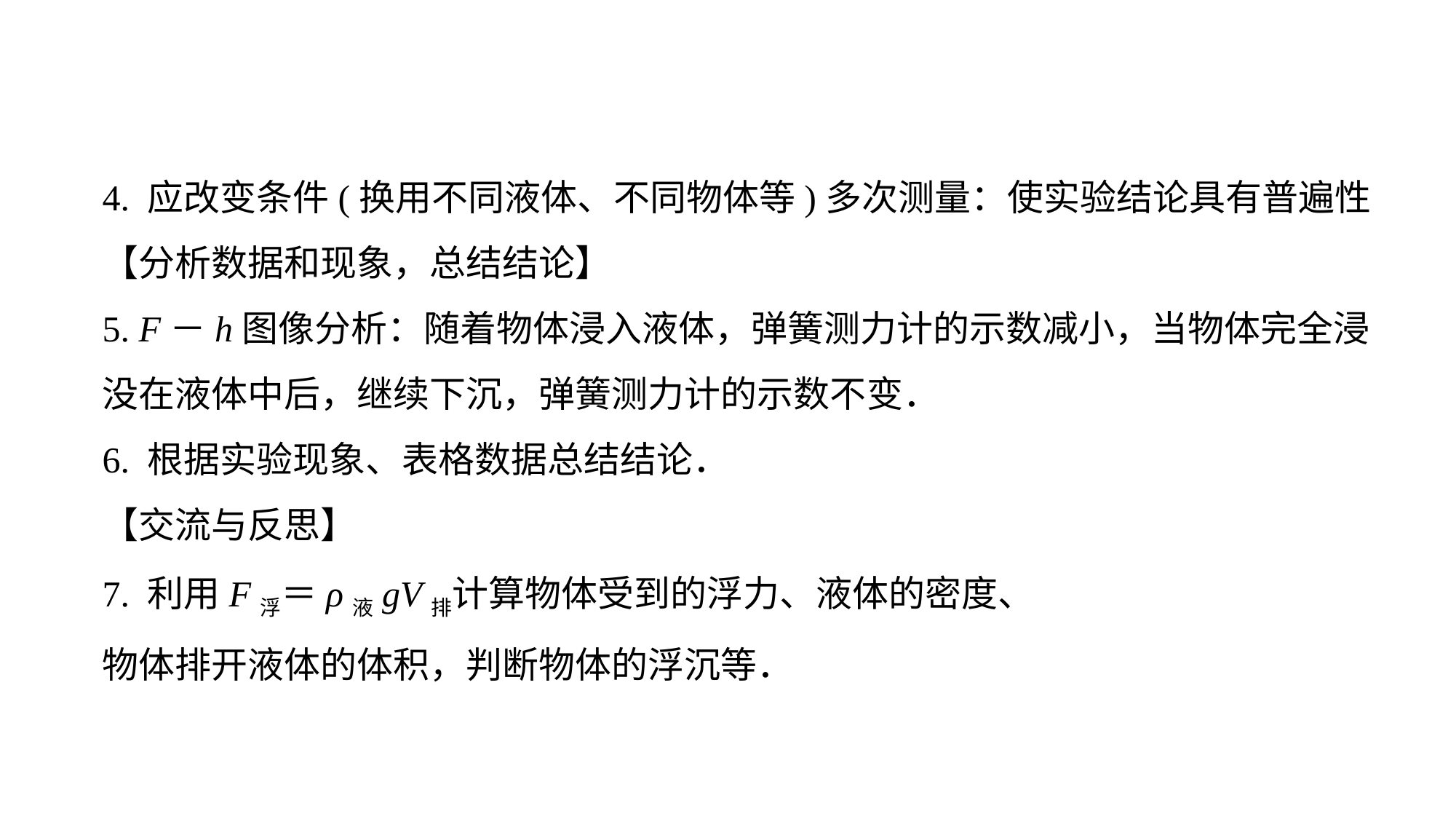

4. 应改变条件(换用不同液体、不同物体等)多次测量：使实验结论具有普遍性
【分析数据和现象，总结结论】
5. F－h图像分析：随着物体浸入液体，弹簧测力计的示数减小，当物体完全浸没在液体中后，继续下沉，弹簧测力计的示数不变．
6. 根据实验现象、表格数据总结结论．
【交流与反思】
7. 利用F浮＝ρ液gV排计算物体受到的浮力、液体的密度、
物体排开液体的体积，判断物体的浮沉等．